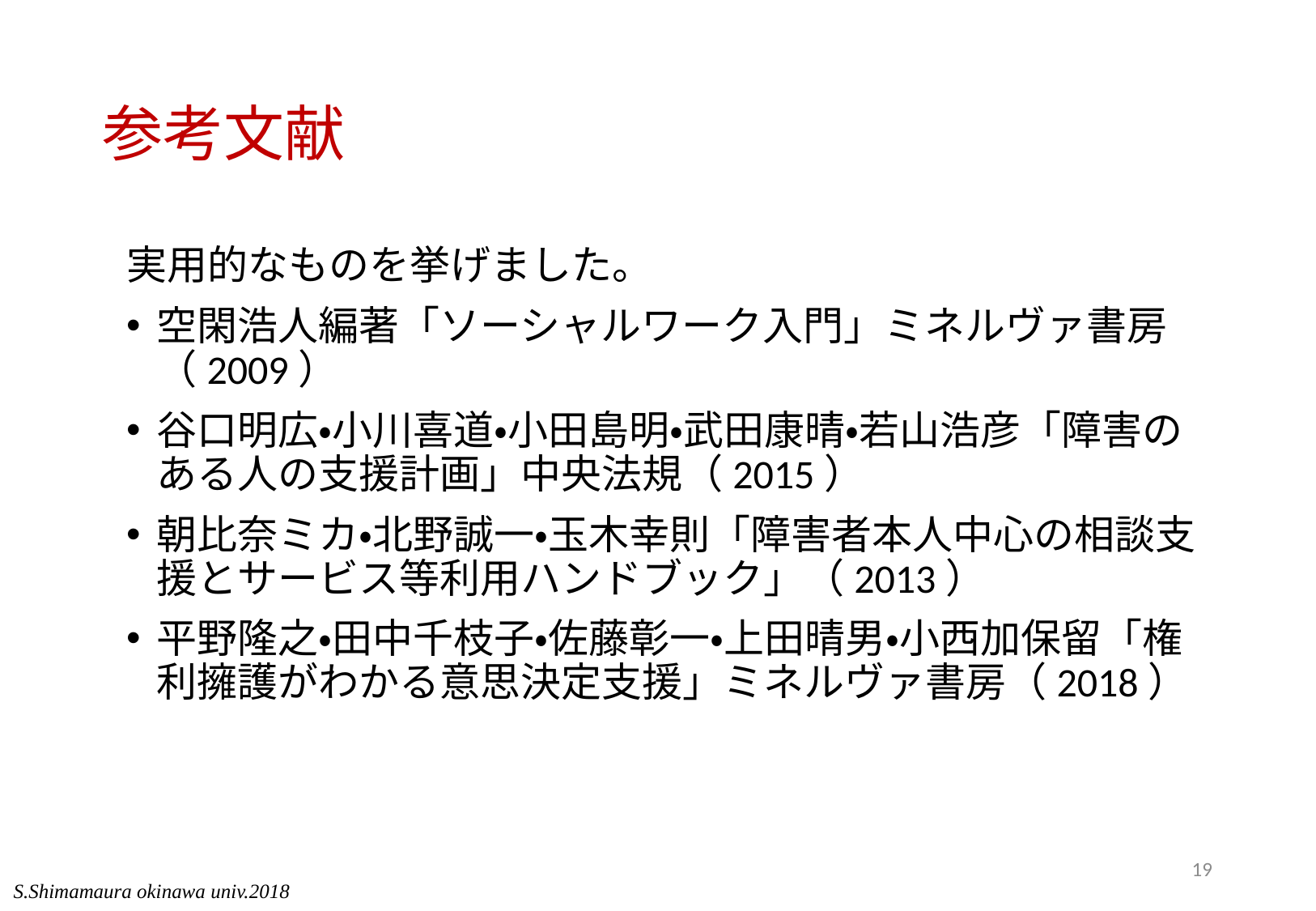

# 参考文献
実用的なものを挙げました。
空閑浩人編著「ソーシャルワーク入門」ミネルヴァ書房（2009）
谷口明広・小川喜道・小田島明・武田康晴・若山浩彦「障害のある人の支援計画」中央法規（2015）
朝比奈ミカ・北野誠一・玉木幸則「障害者本人中心の相談支援とサービス等利用ハンドブック」（2013）
平野隆之・田中千枝子・佐藤彰一・上田晴男・小西加保留「権利擁護がわかる意思決定支援」ミネルヴァ書房（2018）

19
S.Shimamaura okinawa univ.2018